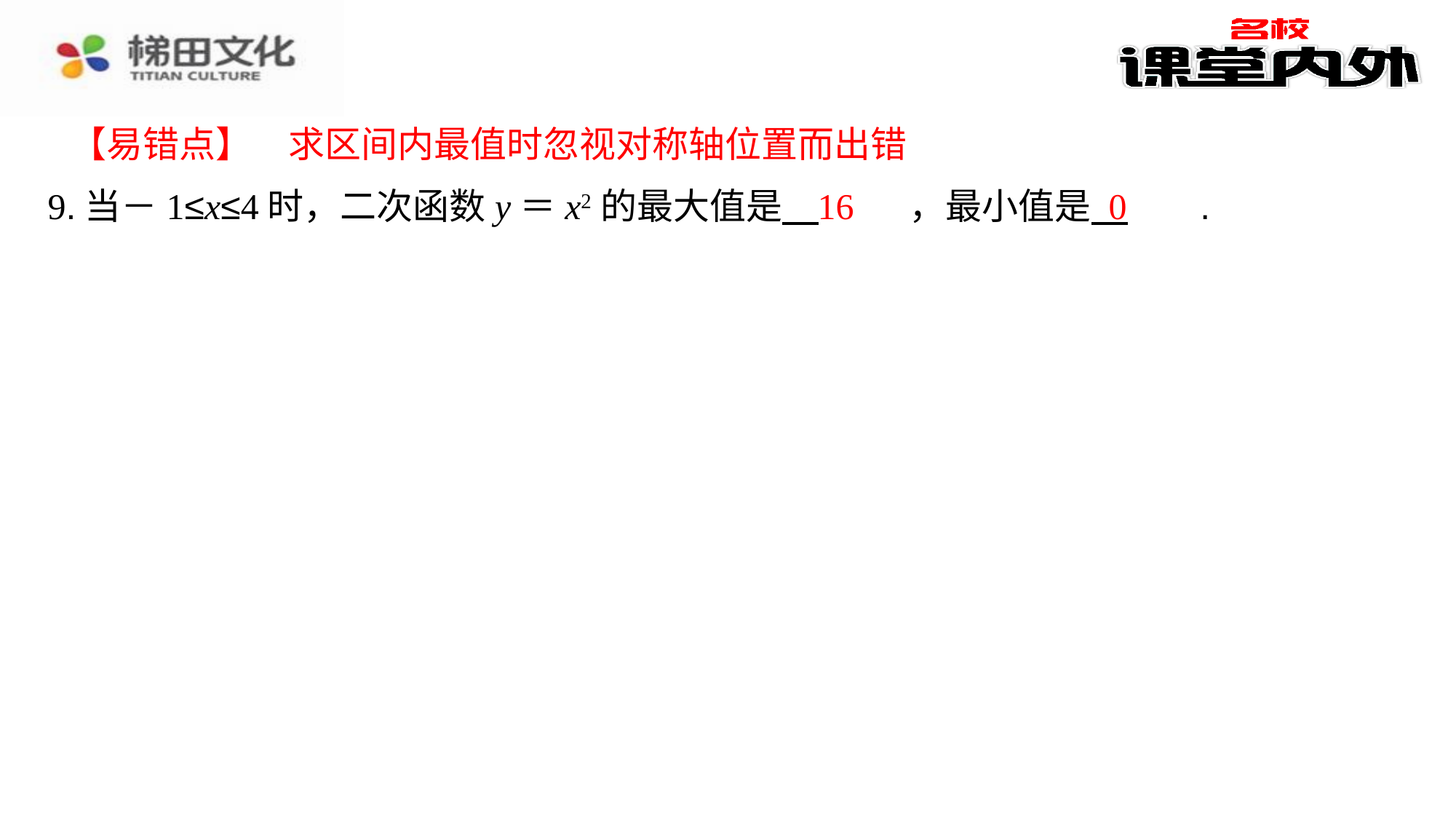

【易错点】　求区间内最值时忽视对称轴位置而出错
16
0
9.当－1≤x≤4时，二次函数y＝x2的最大值是 　16　⁠，最小值是 　0　⁠.